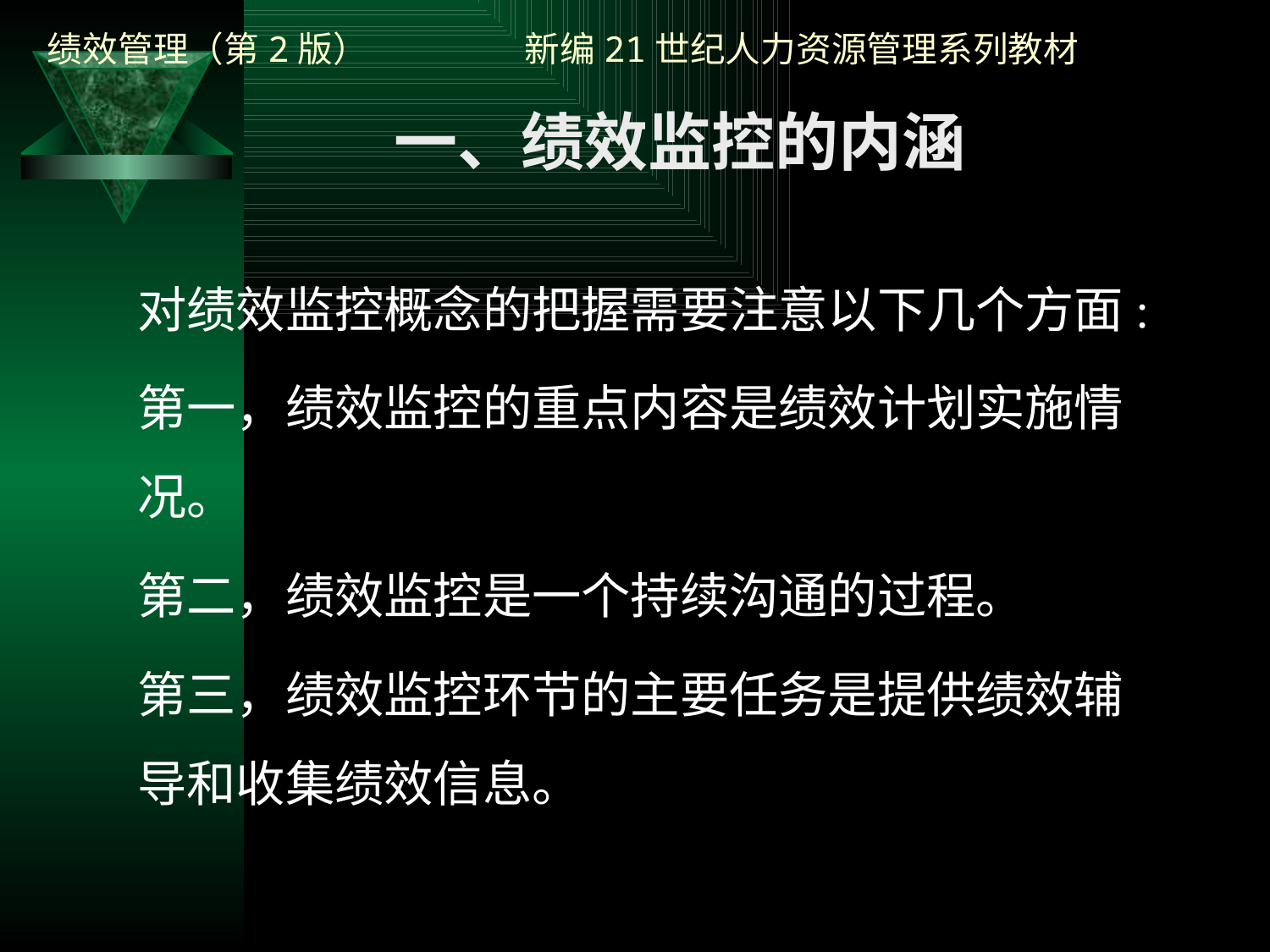

一、绩效监控的内涵
对绩效监控概念的把握需要注意以下几个方面:
第一，绩效监控的重点内容是绩效计划实施情况。
第二，绩效监控是一个持续沟通的过程。
第三，绩效监控环节的主要任务是提供绩效辅导和收集绩效信息。